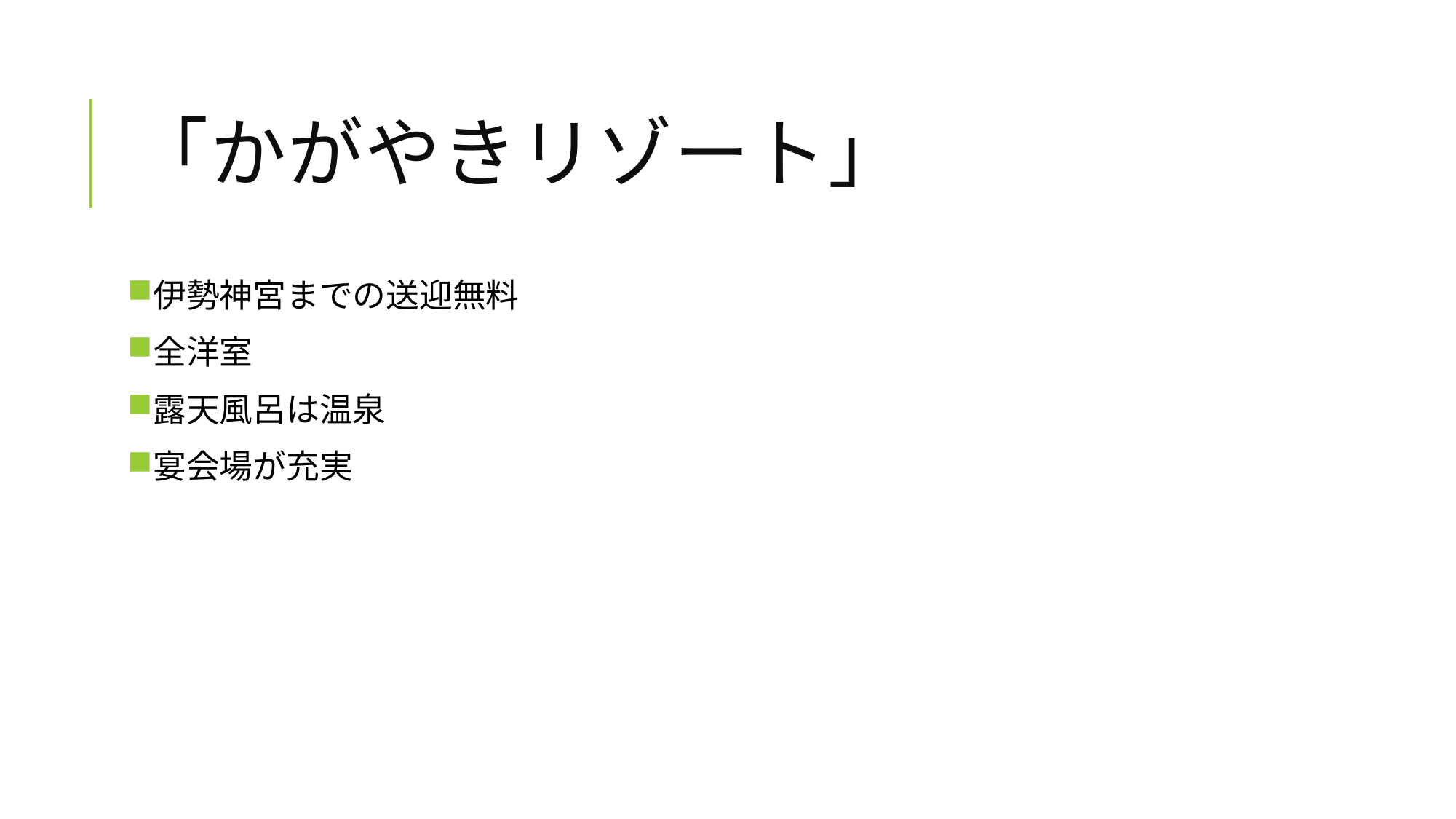

# 「かがやきリゾート」
伊勢神宮までの送迎無料
全洋室
露天風呂は温泉
宴会場が充実